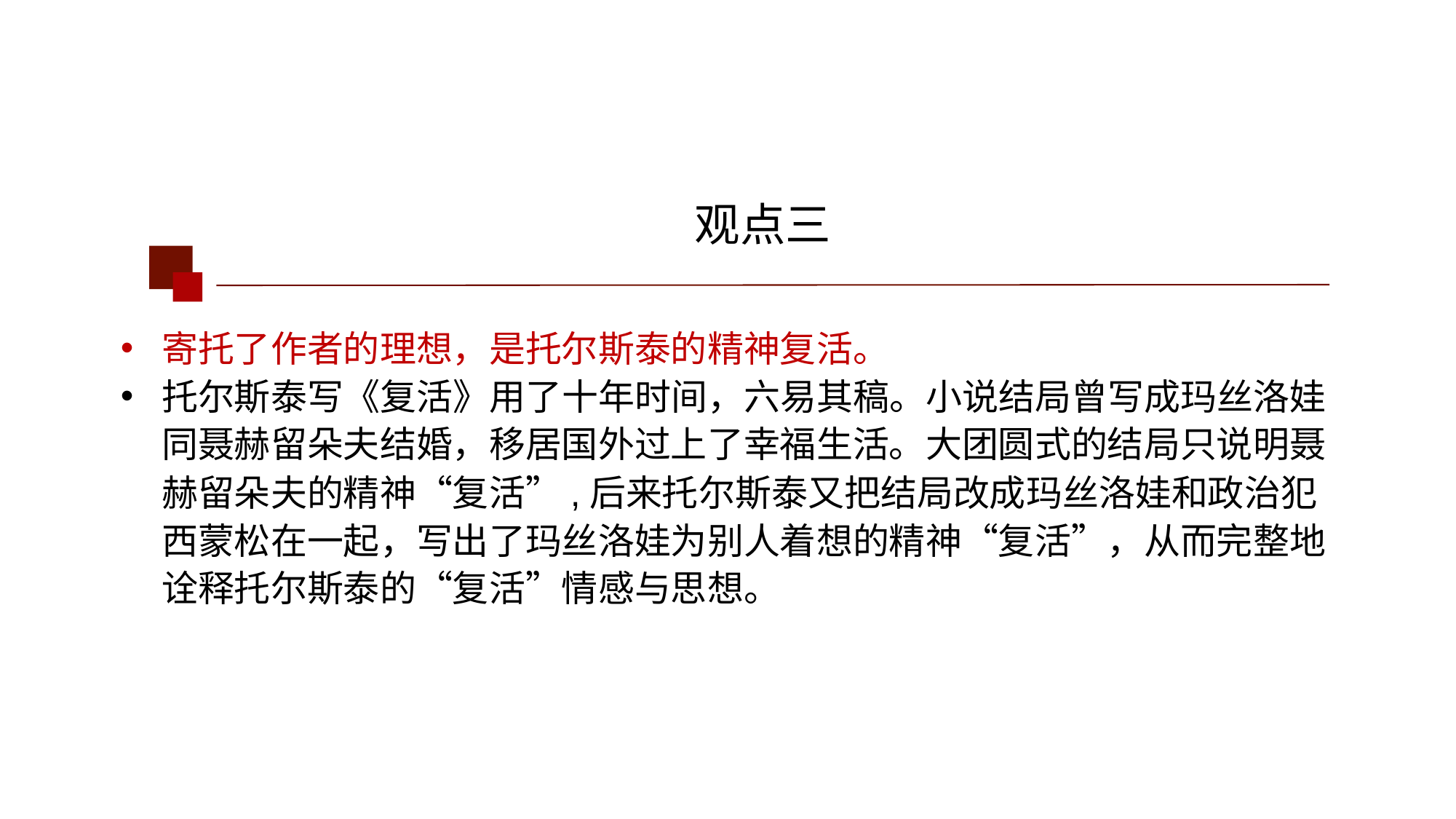

观点三

寄托了作者的理想，是托尔斯泰的精神复活。
托尔斯泰写《复活》用了十年时间，六易其稿。小说结局曾写成玛丝洛娃同聂赫留朵夫结婚，移居国外过上了幸福生活。大团圆式的结局只说明聂赫留朵夫的精神“复活”,后来托尔斯泰又把结局改成玛丝洛娃和政治犯西蒙松在一起，写出了玛丝洛娃为别人着想的精神“复活”，从而完整地诠释托尔斯泰的“复活”情感与思想。